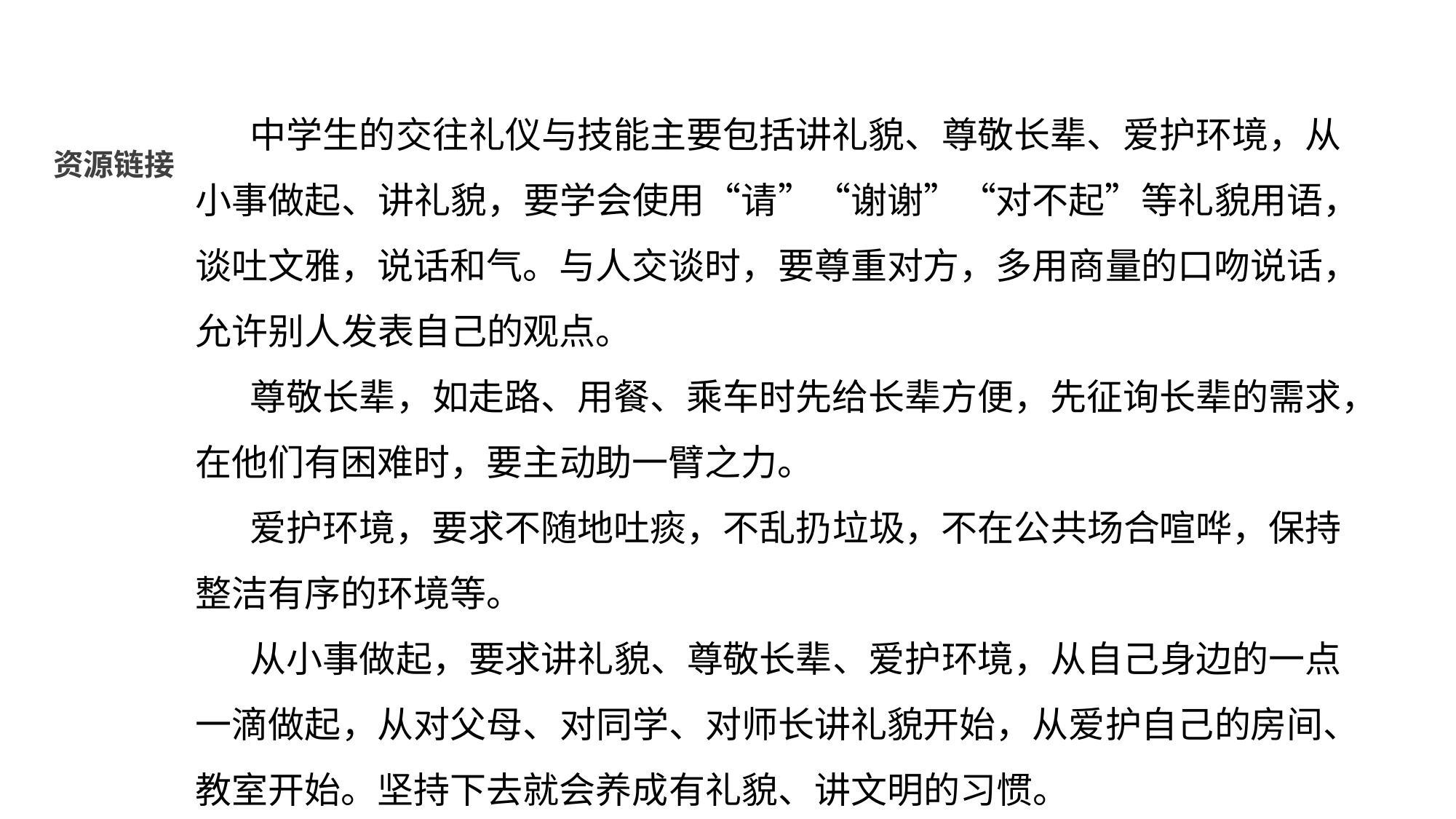

中学生的交往礼仪与技能主要包括讲礼貌、尊敬长辈、爱护环境，从小事做起、讲礼貌，要学会使用“请”“谢谢”“对不起”等礼貌用语，谈吐文雅，说话和气。与人交谈时，要尊重对方，多用商量的口吻说话，允许别人发表自己的观点。
尊敬长辈，如走路、用餐、乘车时先给长辈方便，先征询长辈的需求，在他们有困难时，要主动助一臂之力。
爱护环境，要求不随地吐痰，不乱扔垃圾，不在公共场合喧哗，保持整洁有序的环境等。
从小事做起，要求讲礼貌、尊敬长辈、爱护环境，从自己身边的一点一滴做起，从对父母、对同学、对师长讲礼貌开始，从爱护自己的房间、教室开始。坚持下去就会养成有礼貌、讲文明的习惯。
资源链接